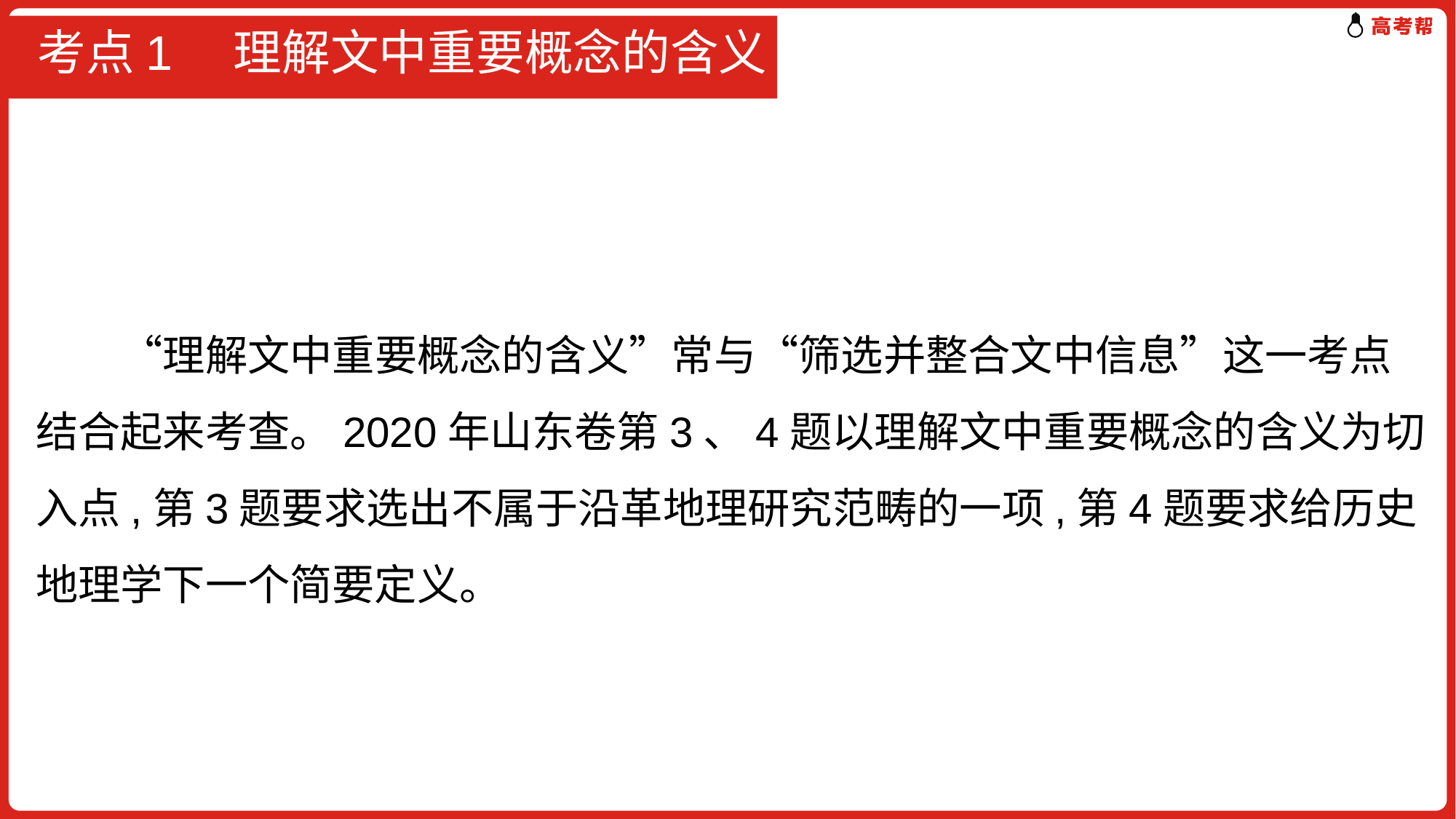

# 考点1　理解文中重要概念的含义

　　“理解文中重要概念的含义”常与“筛选并整合文中信息”这一考点结合起来考查。2020年山东卷第3、4题以理解文中重要概念的含义为切入点,第3题要求选出不属于沿革地理研究范畴的一项,第4题要求给历史地理学下一个简要定义。